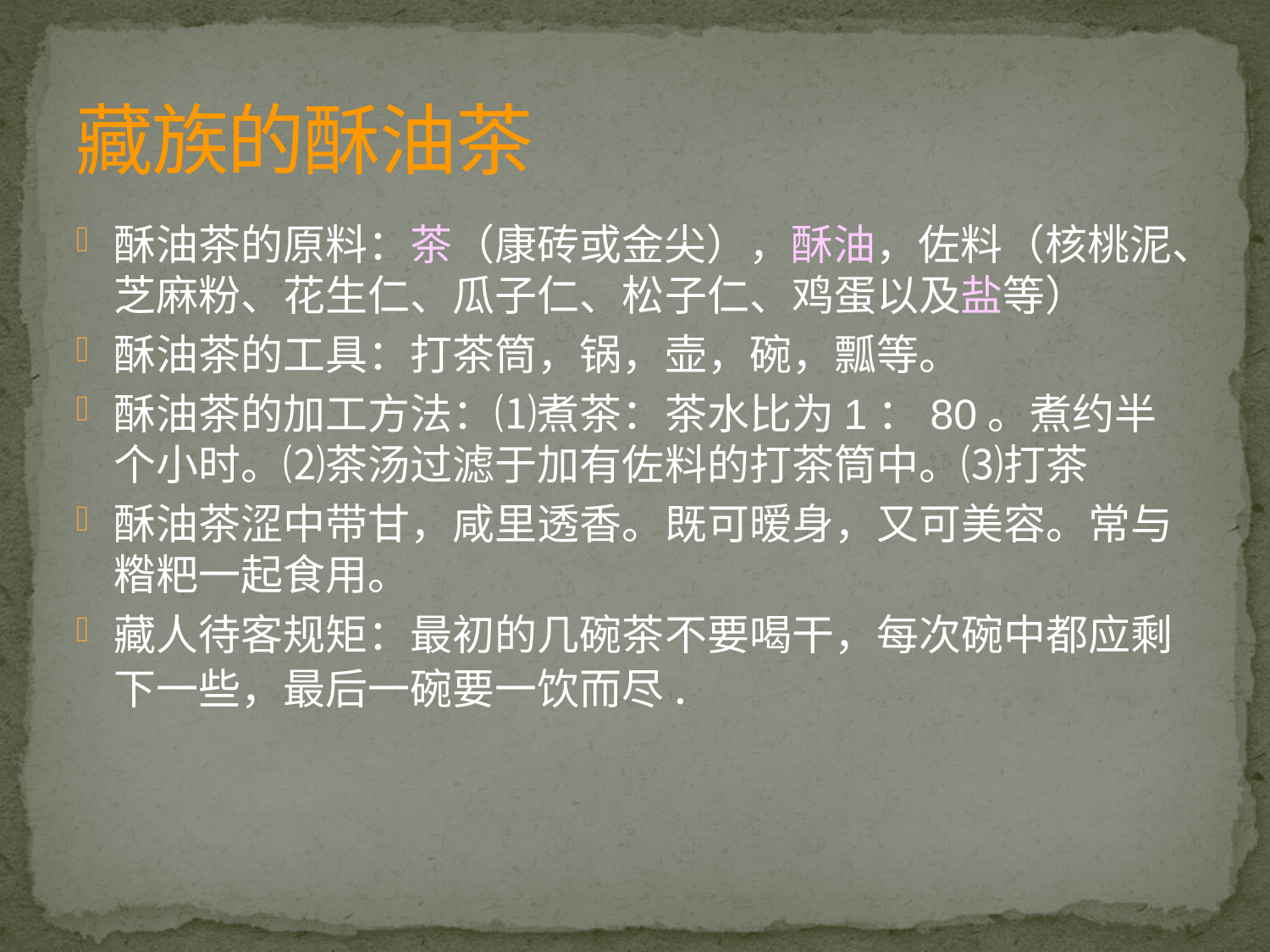

# 藏族的酥油茶
酥油茶的原料：茶（康砖或金尖），酥油，佐料（核桃泥、芝麻粉、花生仁、瓜子仁、松子仁、鸡蛋以及盐等）
酥油茶的工具：打茶筒，锅，壶，碗，瓢等。
酥油茶的加工方法：⑴煮茶：茶水比为1：80。煮约半个小时。⑵茶汤过滤于加有佐料的打茶筒中。⑶打茶
酥油茶涩中带甘，咸里透香。既可暧身，又可美容。常与糌粑一起食用。
藏人待客规矩：最初的几碗茶不要喝干，每次碗中都应剩下一些，最后一碗要一饮而尽.